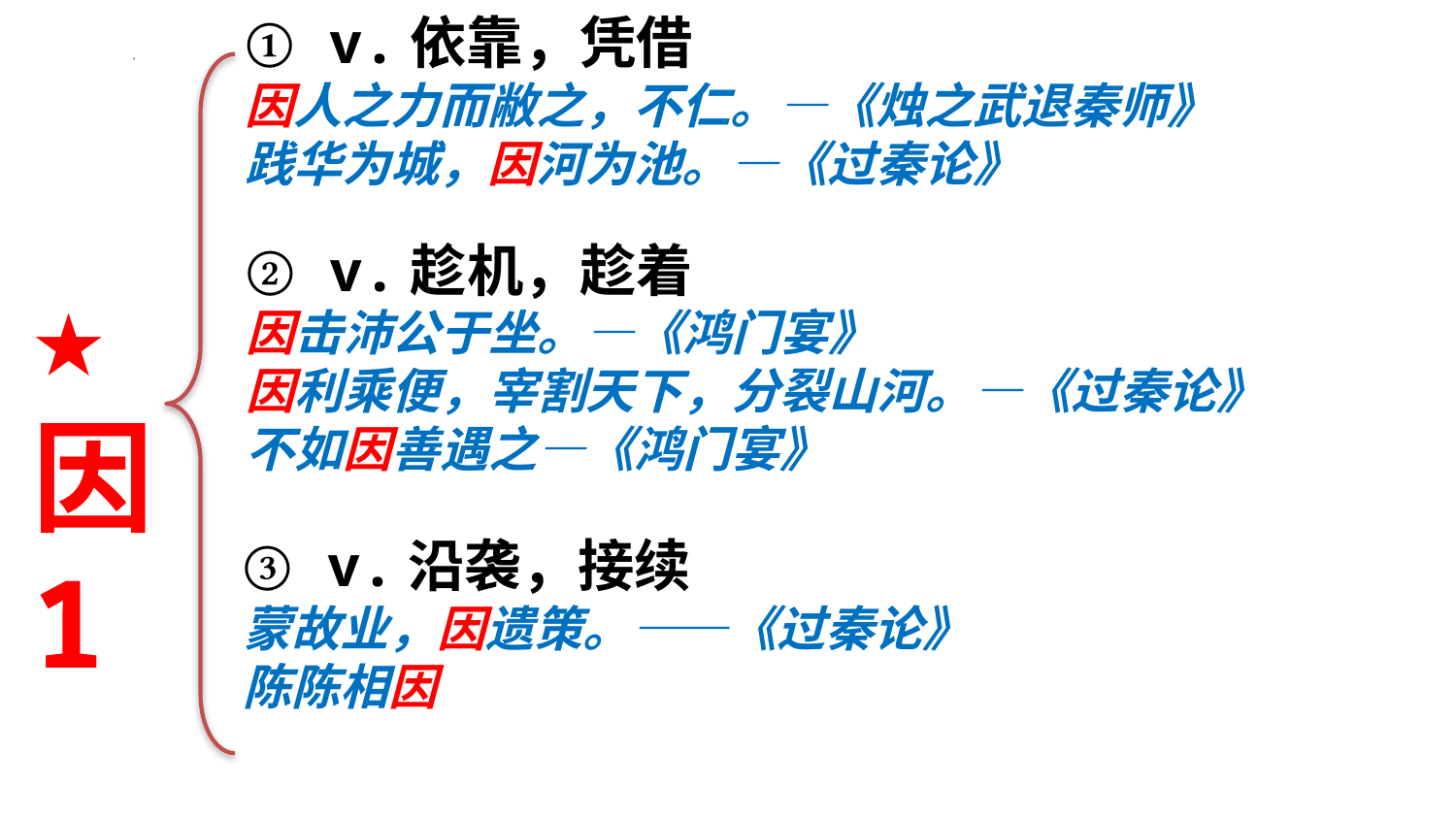

① v.依靠，凭借
因人之力而敝之，不仁。—《烛之武退秦师》
践华为城，因河为池。—《过秦论》

② v.趁机，趁着
因击沛公于坐。—《鸿门宴》
因利乘便，宰割天下，分裂山河。—《过秦论》
不如因善遇之—《鸿门宴》
★
因
1
③ v.沿袭，接续
蒙故业，因遗策。——《过秦论》
陈陈相因